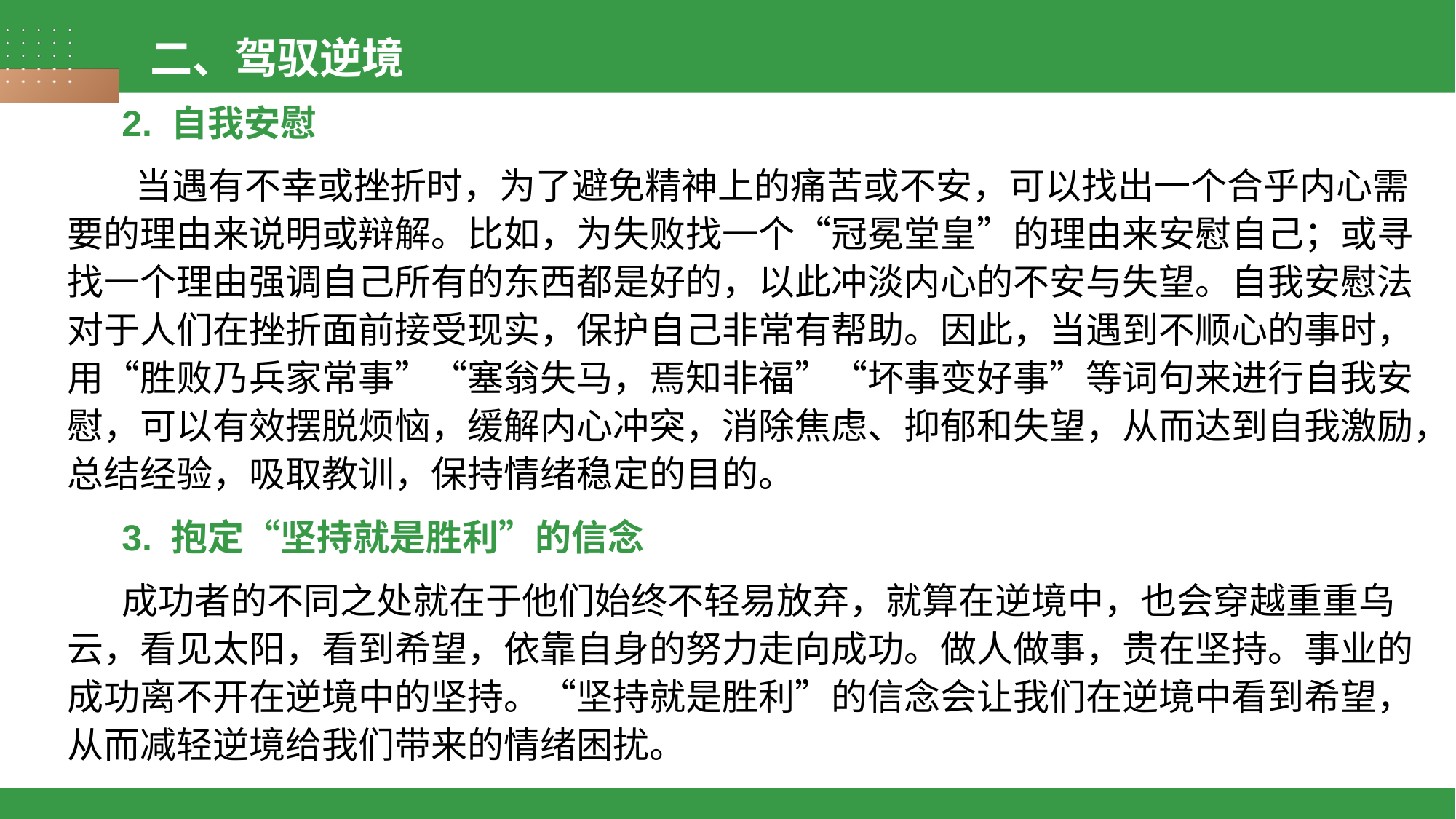

二、驾驭逆境
2. 自我安慰
 当遇有不幸或挫折时，为了避免精神上的痛苦或不安，可以找出一个合乎内心需要的理由来说明或辩解。比如，为失败找一个“冠冕堂皇”的理由来安慰自己；或寻找一个理由强调自己所有的东西都是好的，以此冲淡内心的不安与失望。自我安慰法对于人们在挫折面前接受现实，保护自己非常有帮助。因此，当遇到不顺心的事时，用“胜败乃兵家常事”“塞翁失马，焉知非福”“坏事变好事”等词句来进行自我安慰，可以有效摆脱烦恼，缓解内心冲突，消除焦虑、抑郁和失望，从而达到自我激励，总结经验，吸取教训，保持情绪稳定的目的。
3. 抱定“坚持就是胜利”的信念
成功者的不同之处就在于他们始终不轻易放弃，就算在逆境中，也会穿越重重乌云，看见太阳，看到希望，依靠自身的努力走向成功。做人做事，贵在坚持。事业的成功离不开在逆境中的坚持。“坚持就是胜利”的信念会让我们在逆境中看到希望，从而减轻逆境给我们带来的情绪困扰。